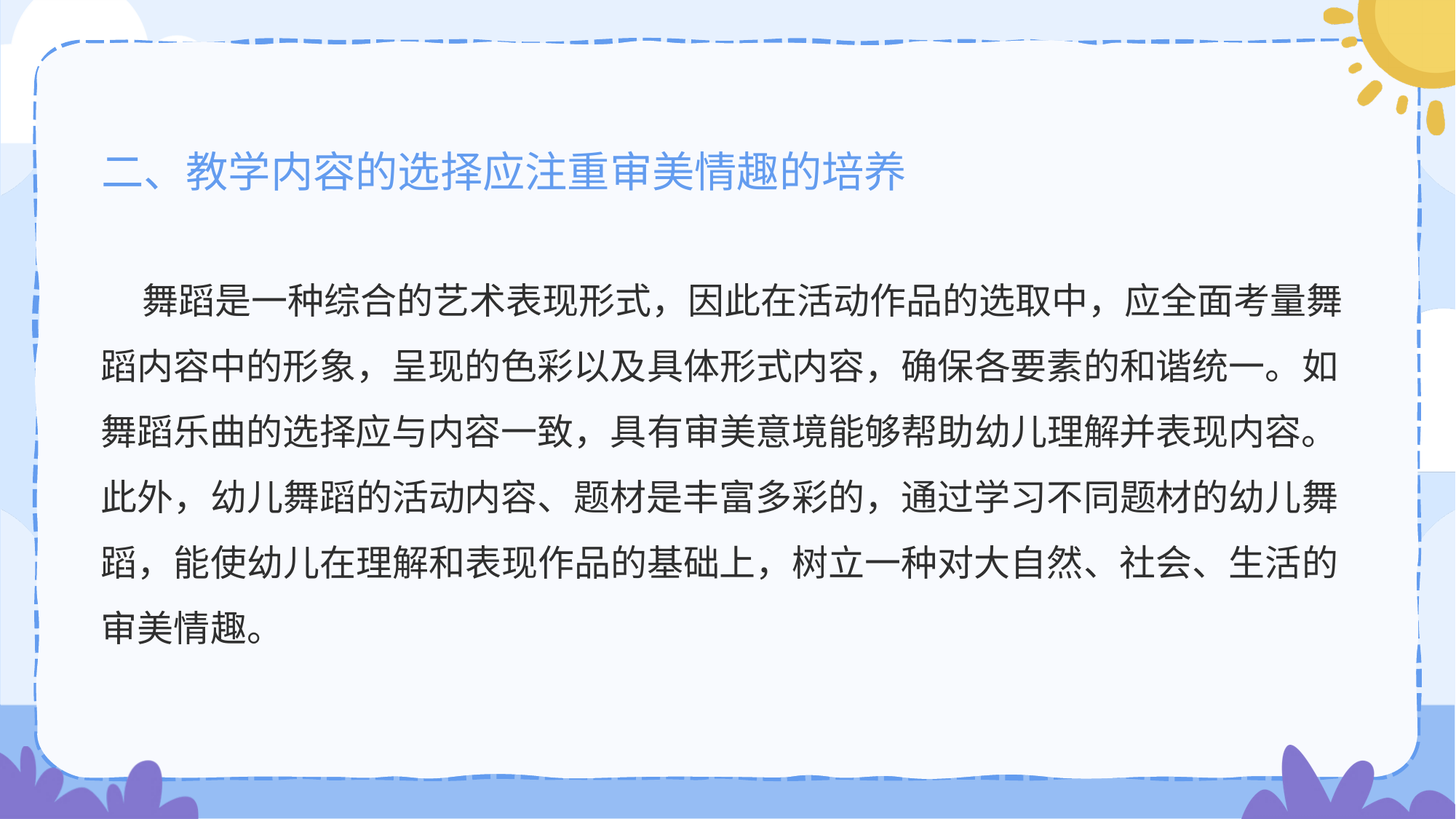

二、教学内容的选择应注重审美情趣的培养
    舞蹈是一种综合的艺术表现形式，因此在活动作品的选取中，应全面考量舞蹈内容中的形象，呈现的色彩以及具体形式内容，确保各要素的和谐统一。如舞蹈乐曲的选择应与内容一致，具有审美意境能够帮助幼儿理解并表现内容。此外，幼儿舞蹈的活动内容、题材是丰富多彩的，通过学习不同题材的幼儿舞蹈，能使幼儿在理解和表现作品的基础上，树立一种对大自然、社会、生活的审美情趣。